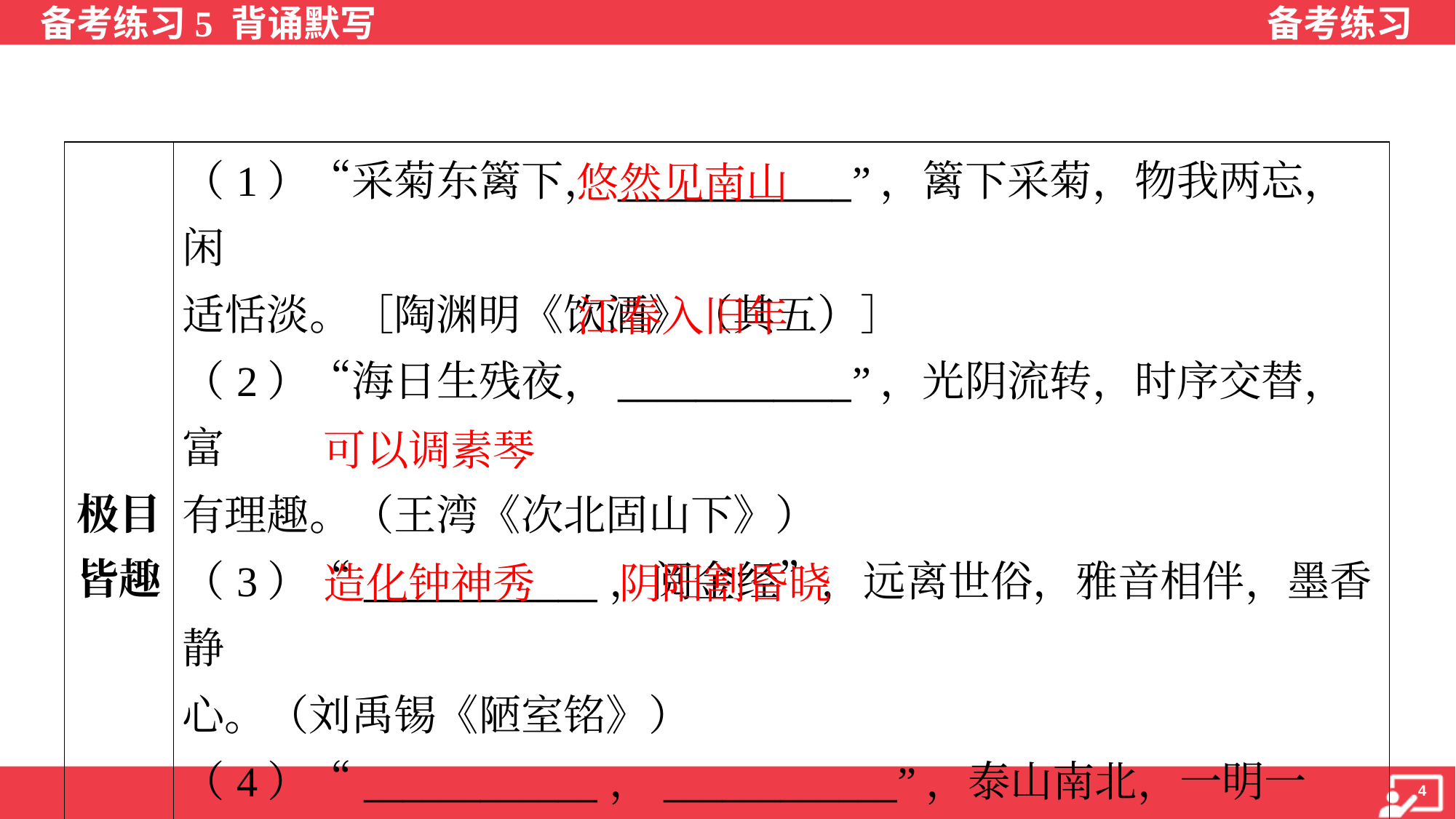

| 极目 皆趣 | （1）“采菊东篱下，\_\_\_\_\_\_\_\_\_\_\_\_”，篱下采菊，物我两忘，闲 适恬淡。［陶渊明《饮酒》（其五）］ （2）“海日生残夜，\_\_\_\_\_\_\_\_\_\_\_\_”，光阴流转，时序交替，富 有理趣。（王湾《次北固山下》） （3）“\_\_\_\_\_\_\_\_\_\_\_\_，阅金经”，远离世俗，雅音相伴，墨香静 心。（刘禹锡《陋室铭》） （4）“\_\_\_\_\_\_\_\_\_\_\_\_，\_\_\_\_\_\_\_\_\_\_\_\_”，泰山南北，一明一暗， 相映成趣。（杜甫《望岳》） |
| --- | --- |
悠然见南山
江春入旧年
可以调素琴
造化钟神秀
阴阳割昏晓